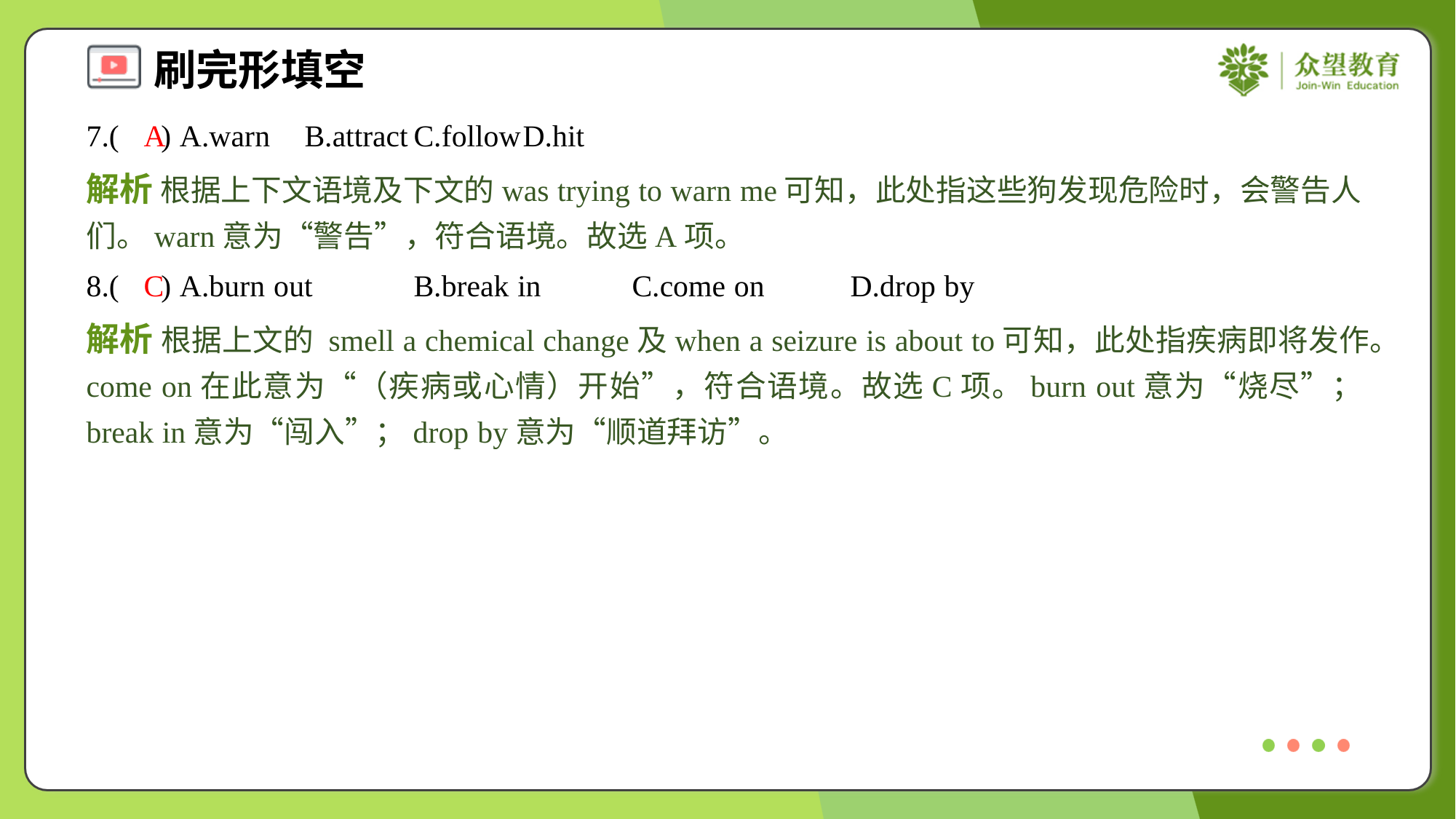

7.(     ) A.warn	B.attract	C.follow	D.hit
A
解析 根据上下文语境及下文的was trying to warn me可知，此处指这些狗发现危险时，会警告人们。warn意为“警告”，符合语境。故选A项。
8.(     ) A.burn out	B.break in	C.come on	D.drop by
C
解析 根据上文的 smell a chemical change及when a seizure is about to可知，此处指疾病即将发作。come on在此意为“（疾病或心情）开始”，符合语境。故选C项。burn out意为“烧尽”；break in意为“闯入”；drop by意为“顺道拜访”。